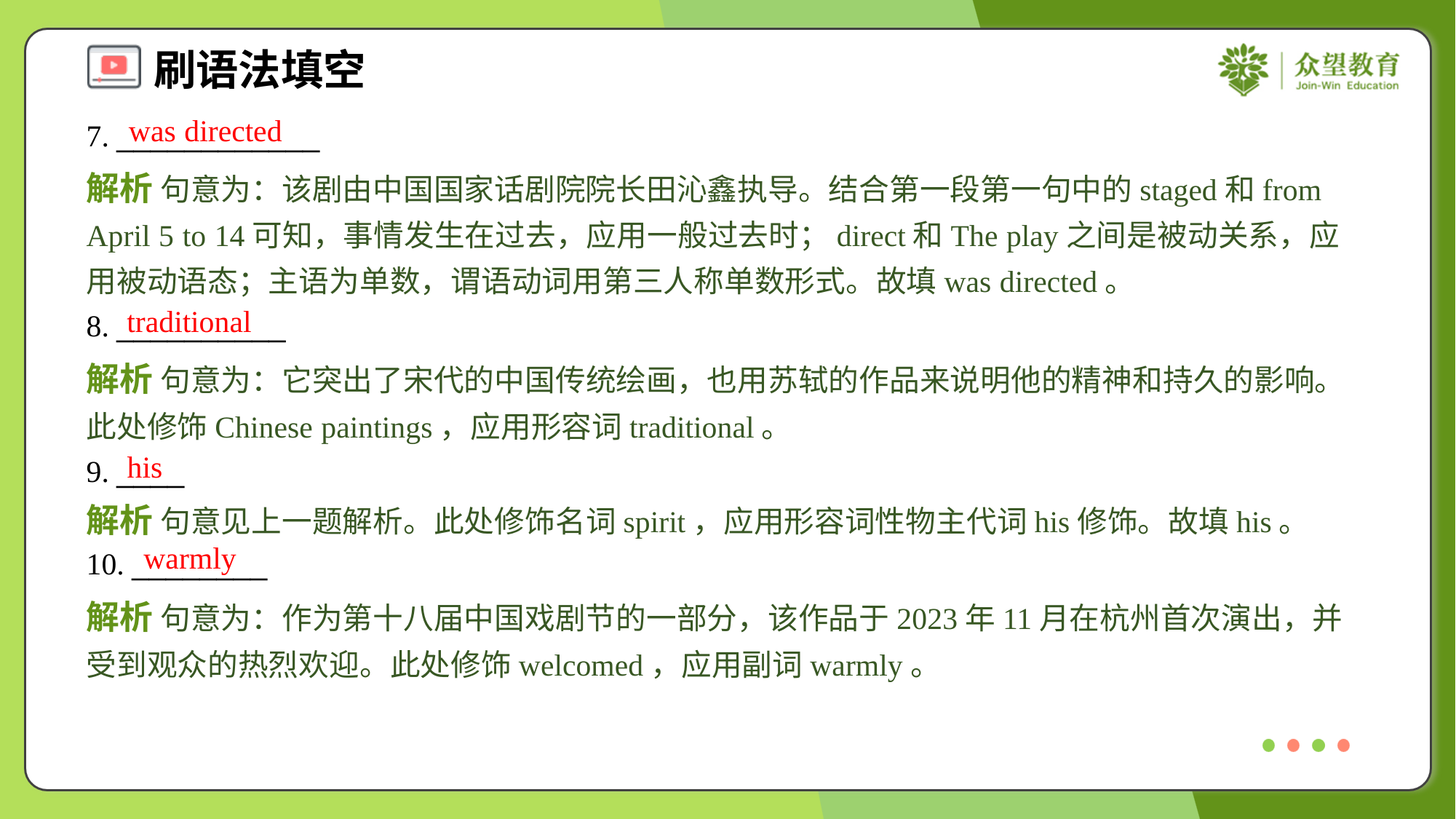

was directed
7. ____________
解析 句意为：该剧由中国国家话剧院院长田沁鑫执导。结合第一段第一句中的staged和from April 5 to 14可知，事情发生在过去，应用一般过去时；direct和The play之间是被动关系，应用被动语态；主语为单数，谓语动词用第三人称单数形式。故填was directed。
traditional
8. __________
解析 句意为：它突出了宋代的中国传统绘画，也用苏轼的作品来说明他的精神和持久的影响。此处修饰Chinese paintings，应用形容词traditional。
his
9. ____
解析 句意见上一题解析。此处修饰名词spirit，应用形容词性物主代词his修饰。故填his。
warmly
10. ________
解析 句意为：作为第十八届中国戏剧节的一部分，该作品于2023年11月在杭州首次演出，并受到观众的热烈欢迎。此处修饰welcomed，应用副词warmly。